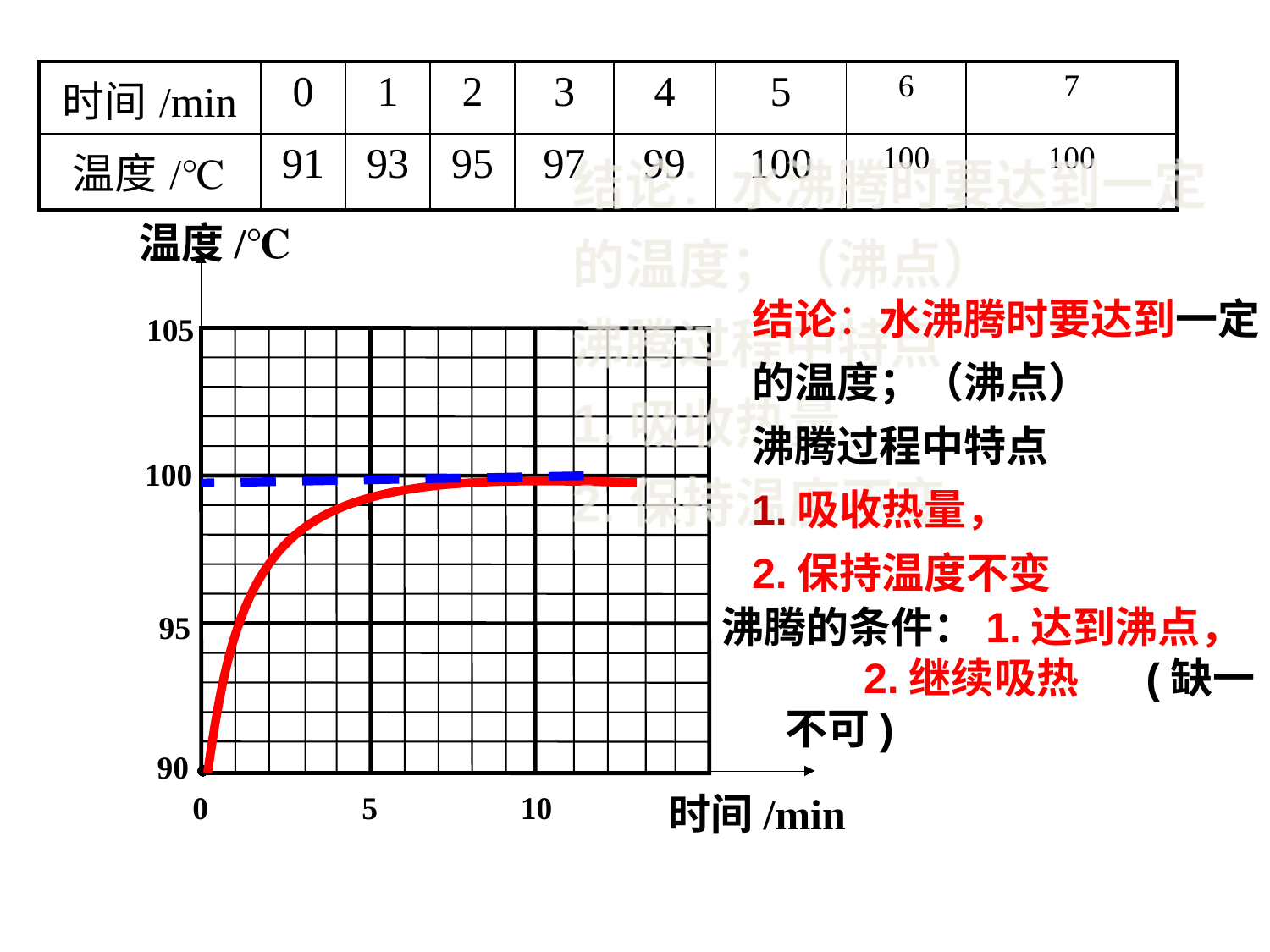

| 时间/min | 0 | 1 | 2 | 3 | 4 | 5 | 6 | 7 |
| --- | --- | --- | --- | --- | --- | --- | --- | --- |
| 温度/℃ | 91 | 93 | 95 | 97 | 99 | 100 | 100 | 100 |
温度/℃
105
100
95
90
0
10
时间/min
5
结论：水沸腾时要达到一定的温度；（沸点）
沸腾过程中特点
1.吸收热量，
2.保持温度不变

沸腾的条件：1.达到沸点，
            2.继续吸热      (缺一不可)